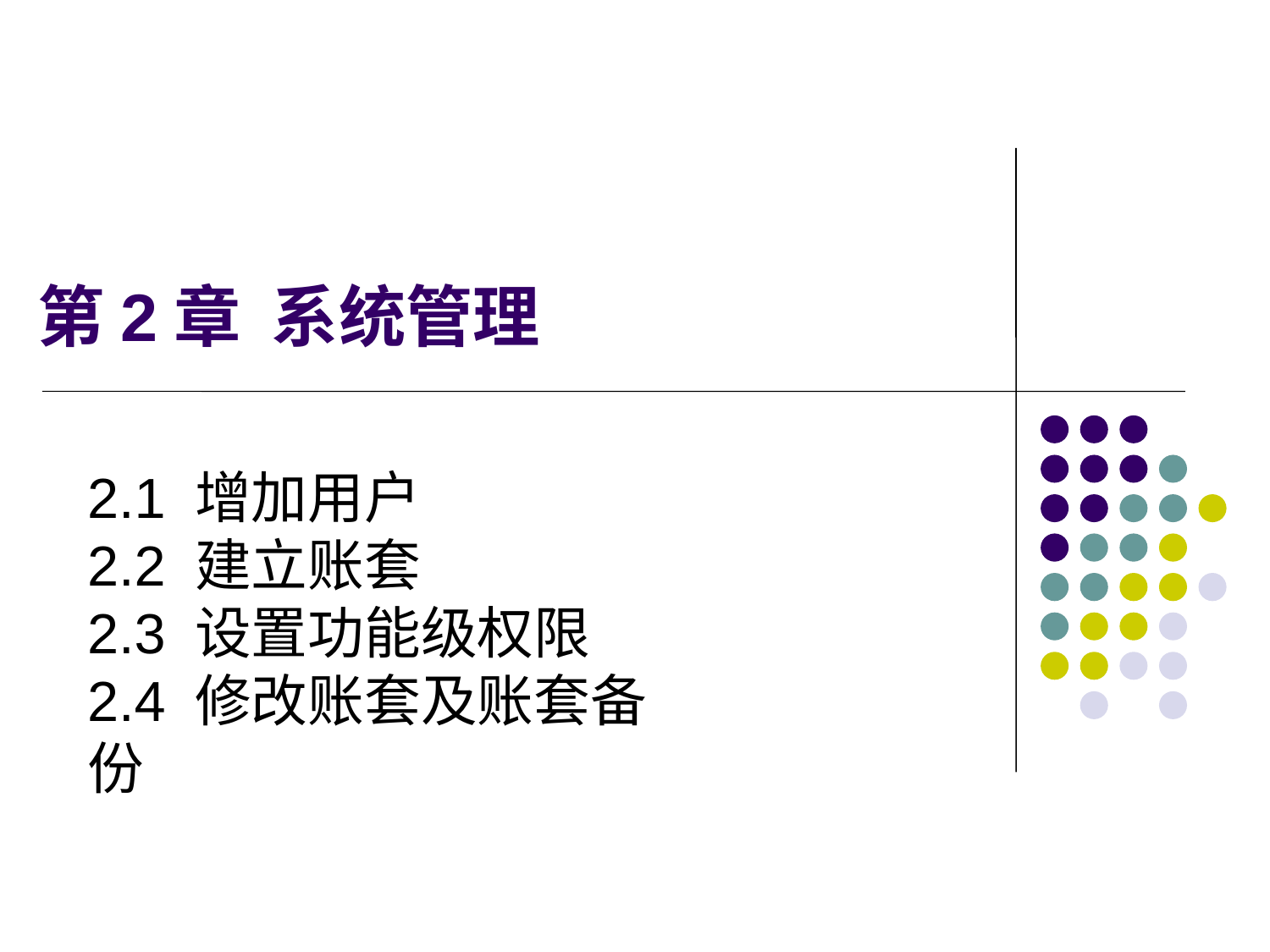

# 第2章  系统管理
2.1 增加用户
2.2 建立账套
2.3 设置功能级权限
2.4 修改账套及账套备份